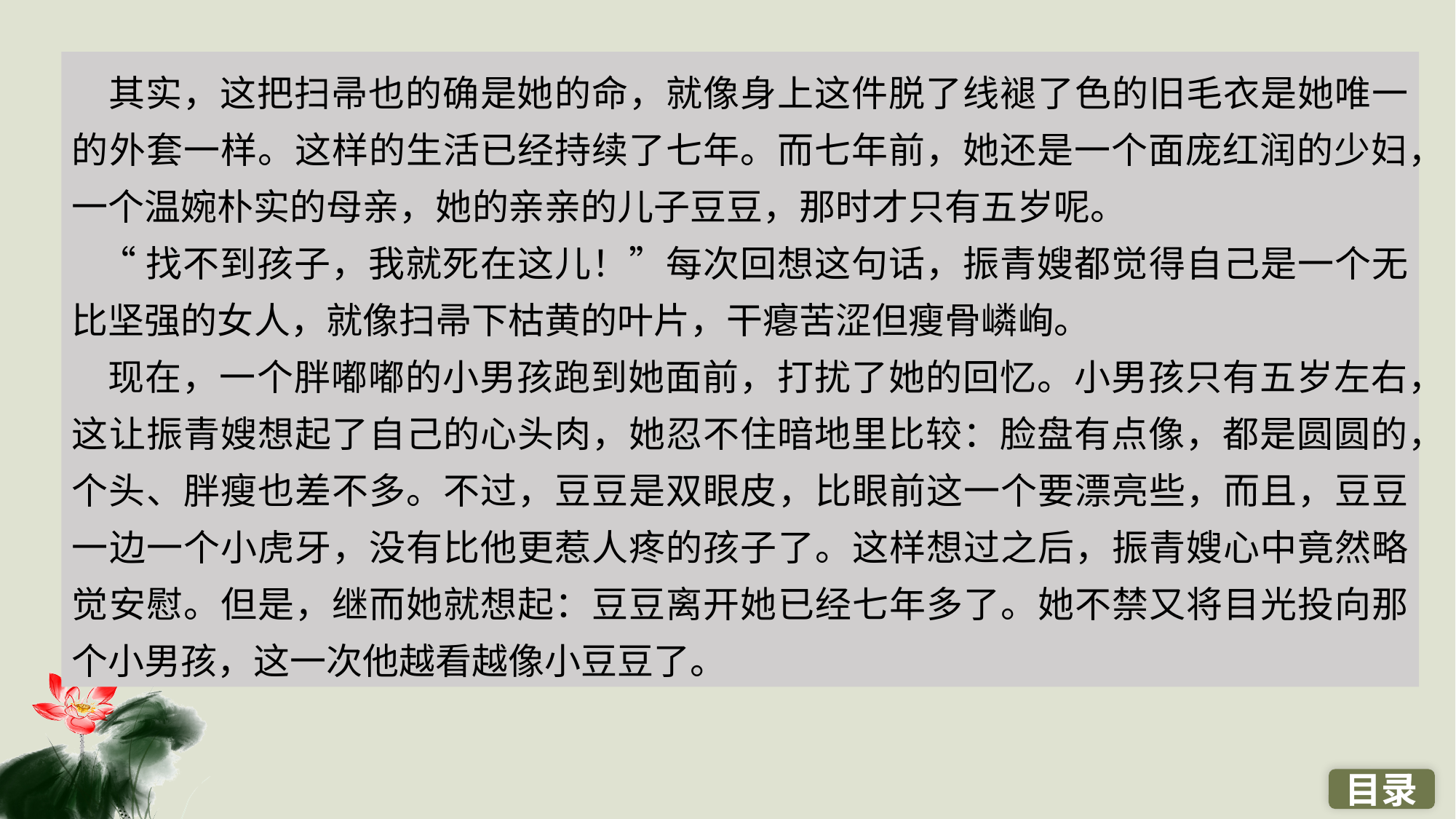

其实，这把扫帚也的确是她的命，就像身上这件脱了线褪了色的旧毛衣是她唯一的外套一样。这样的生活已经持续了七年。而七年前，她还是一个面庞红润的少妇，一个温婉朴实的母亲，她的亲亲的儿子豆豆，那时才只有五岁呢。
   “找不到孩子，我就死在这儿！”每次回想这句话，振青嫂都觉得自己是一个无比坚强的女人，就像扫帚下枯黄的叶片，干瘪苦涩但瘦骨嶙峋。
   现在，一个胖嘟嘟的小男孩跑到她面前，打扰了她的回忆。小男孩只有五岁左右，这让振青嫂想起了自己的心头肉，她忍不住暗地里比较：脸盘有点像，都是圆圆的，个头、胖瘦也差不多。不过，豆豆是双眼皮，比眼前这一个要漂亮些，而且，豆豆一边一个小虎牙，没有比他更惹人疼的孩子了。这样想过之后，振青嫂心中竟然略觉安慰。但是，继而她就想起：豆豆离开她已经七年多了。她不禁又将目光投向那个小男孩，这一次他越看越像小豆豆了。